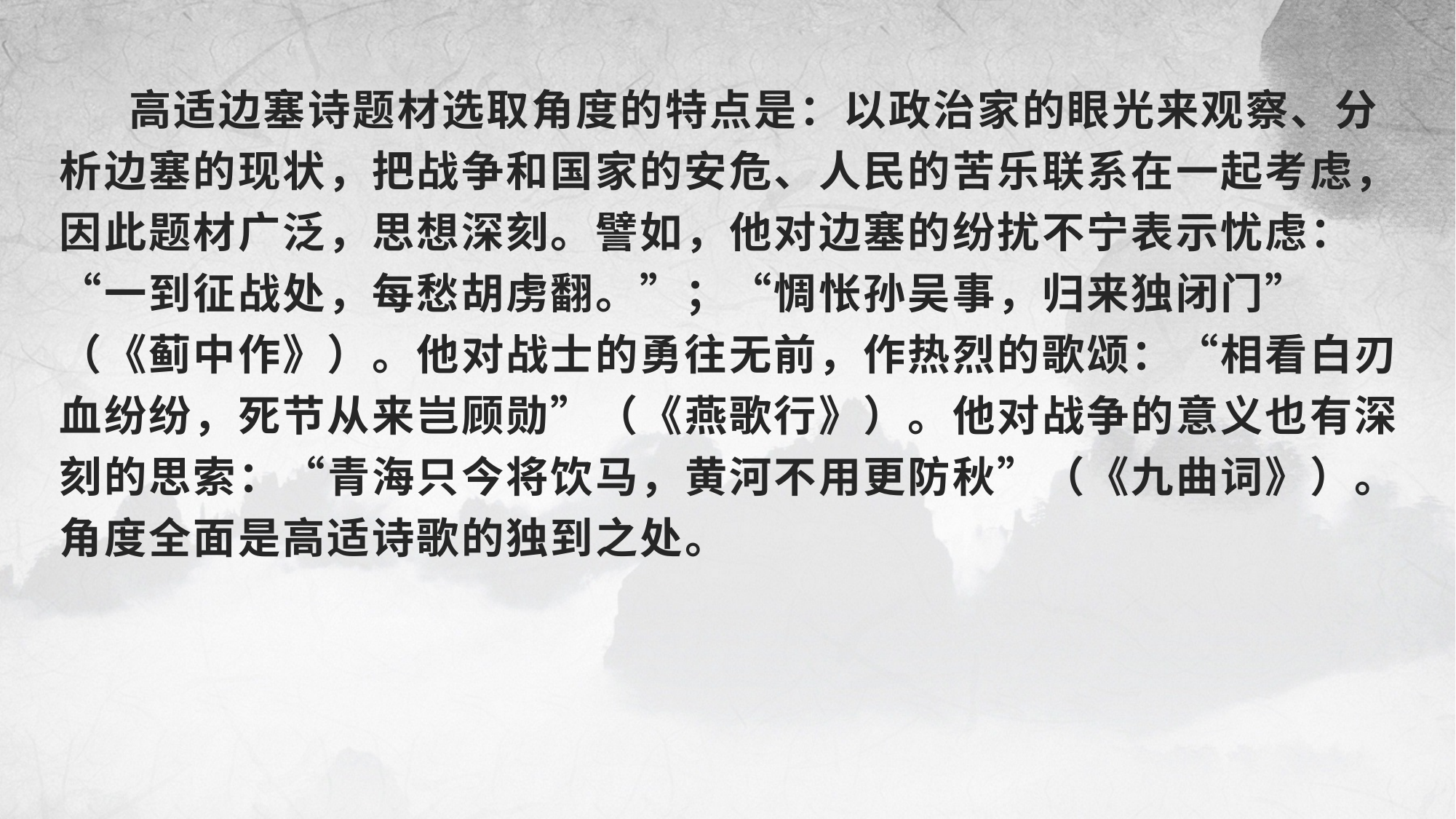

高适边塞诗题材选取角度的特点是：以政治家的眼光来观察、分析边塞的现状，把战争和国家的安危、人民的苦乐联系在一起考虑，因此题材广泛，思想深刻。譬如，他对边塞的纷扰不宁表示忧虑：“一到征战处，每愁胡虏翻。”；“惆怅孙吴事，归来独闭门”（《蓟中作》）。他对战士的勇往无前，作热烈的歌颂：“相看白刃血纷纷，死节从来岂顾勋”（《燕歌行》）。他对战争的意义也有深刻的思索：“青海只今将饮马，黄河不用更防秋”（《九曲词》）。角度全面是高适诗歌的独到之处。